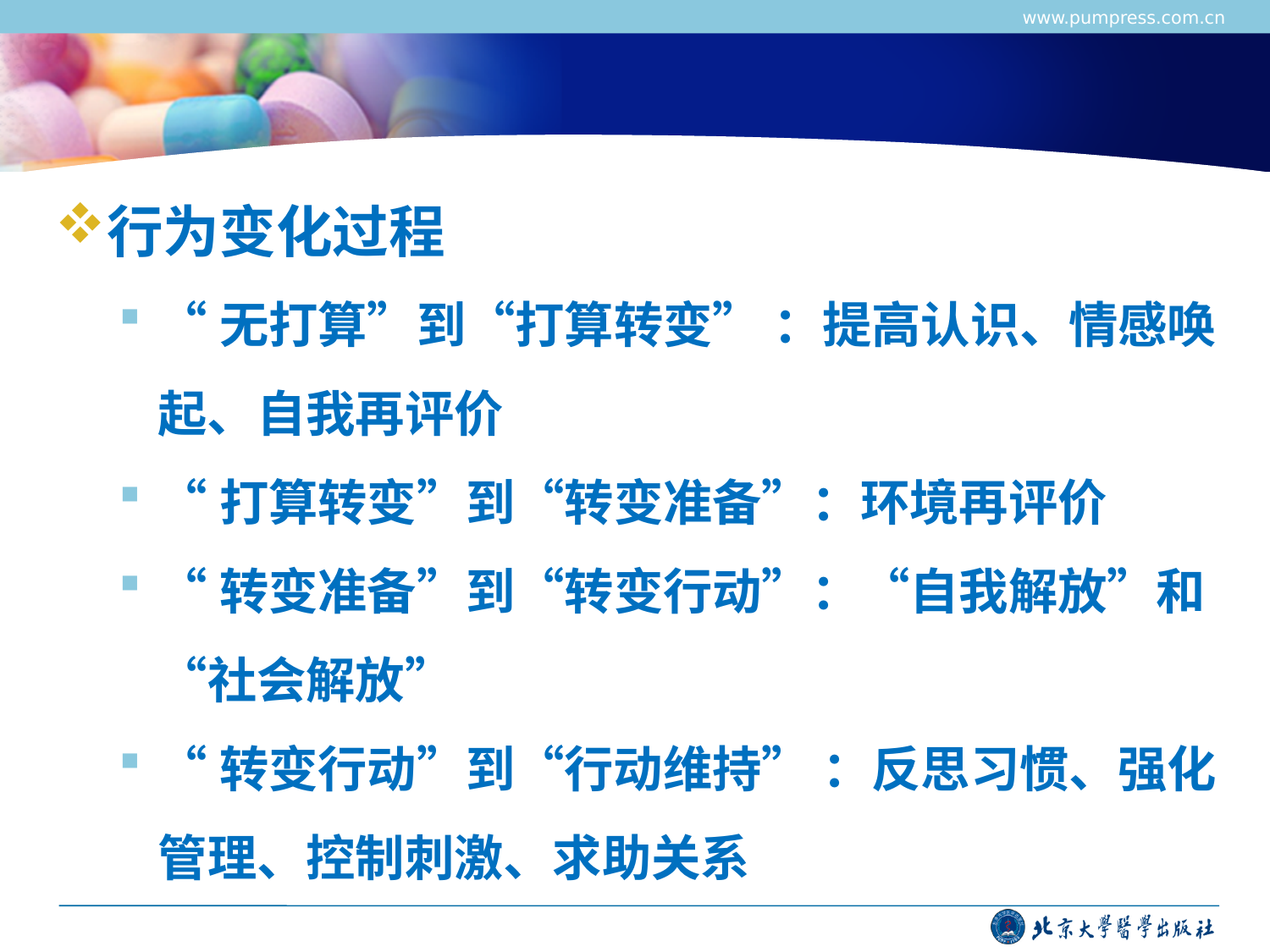

www.pumpress.com.cn
#
行为变化过程
“无打算”到“打算转变” ：提高认识、情感唤起、自我再评价
“打算转变”到“转变准备”：环境再评价
“转变准备”到“转变行动”：“自我解放”和“社会解放”
“转变行动”到“行动维持” ：反思习惯、强化管理、控制刺激、求助关系